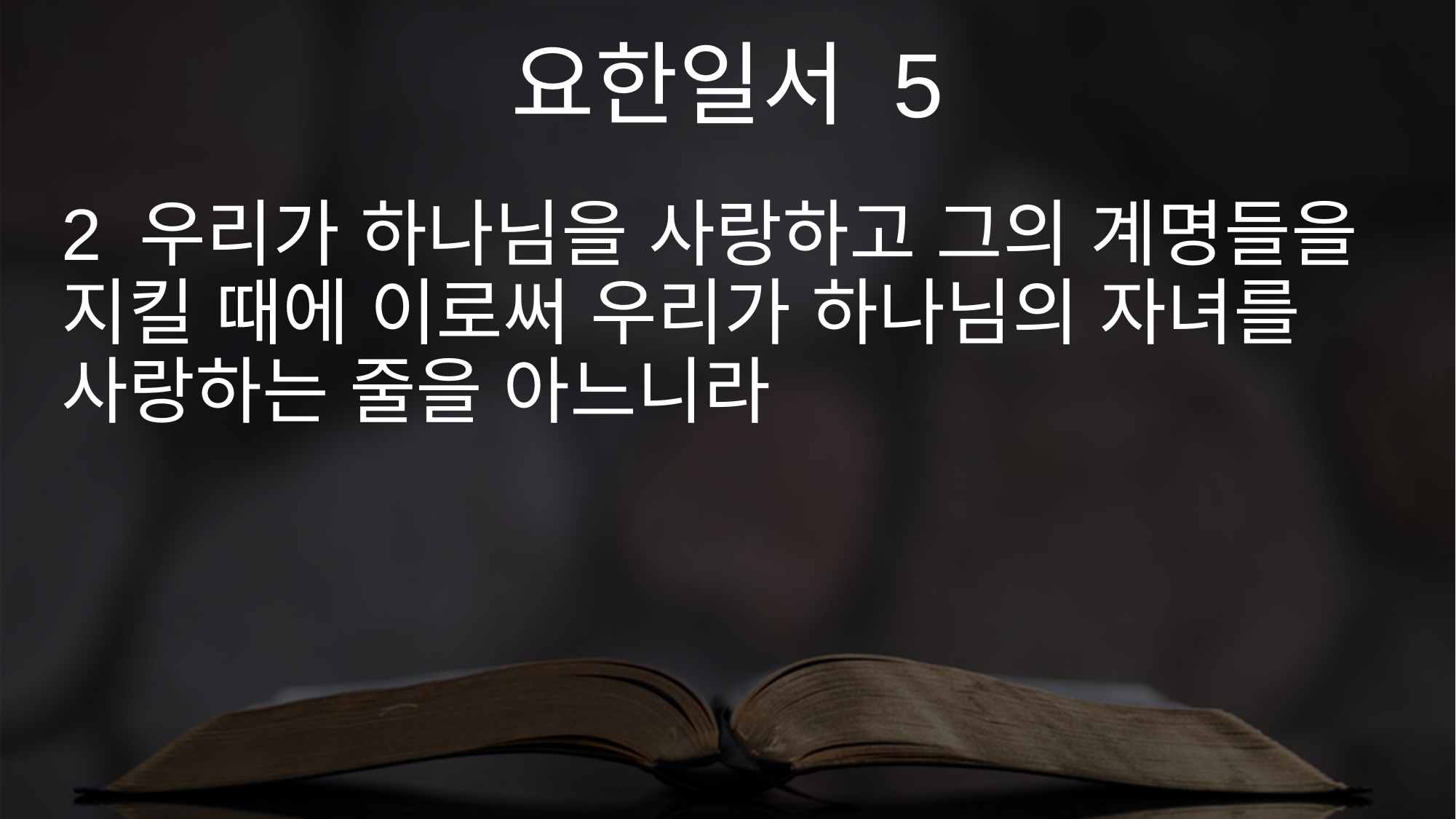

요한일서 5
2 우리가 하나님을 사랑하고 그의 계명들을 지킬 때에 이로써 우리가 하나님의 자녀를 사랑하는 줄을 아느니라